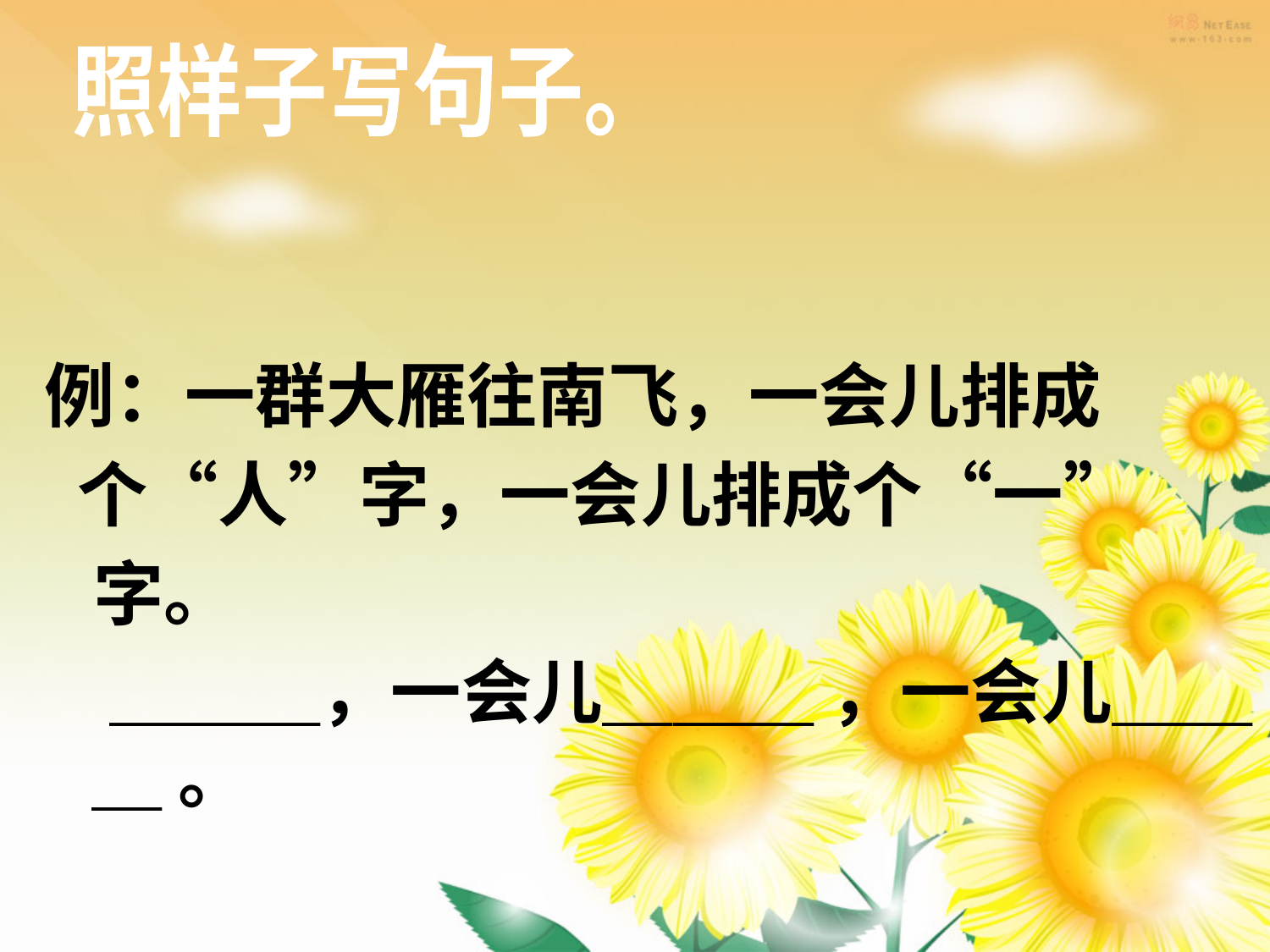

照样子写句子。

例：一群大雁往南飞，一会儿排成
 个“人”字，一会儿排成个“一”
  字。
   ＿＿＿，一会儿＿＿＿ ，一会儿＿＿＿ 。